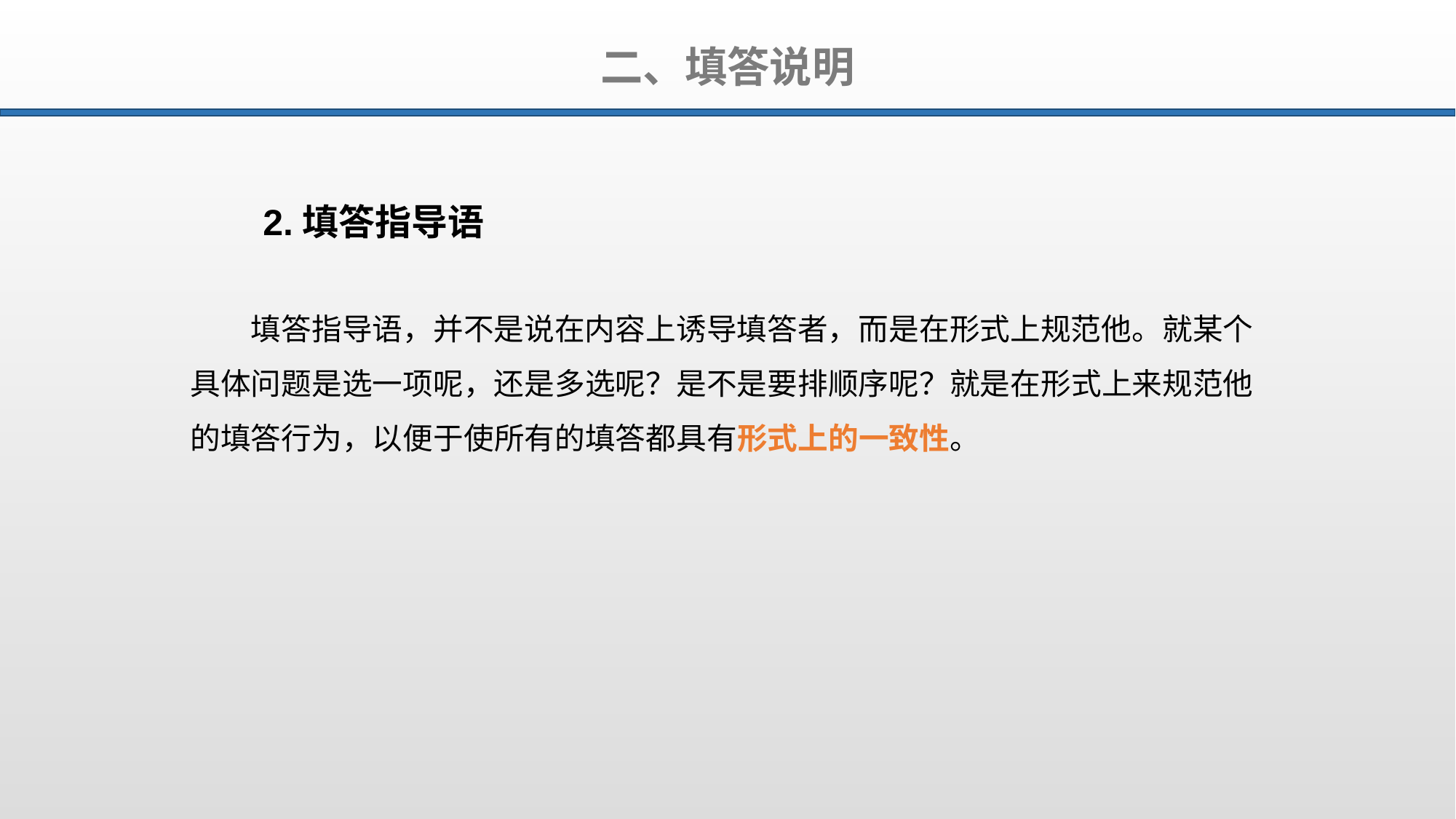

二、填答说明

2.填答指导语
填答指导语，并不是说在内容上诱导填答者，而是在形式上规范他。就某个具体问题是选一项呢，还是多选呢？是不是要排顺序呢？就是在形式上来规范他的填答行为，以便于使所有的填答都具有形式上的一致性。